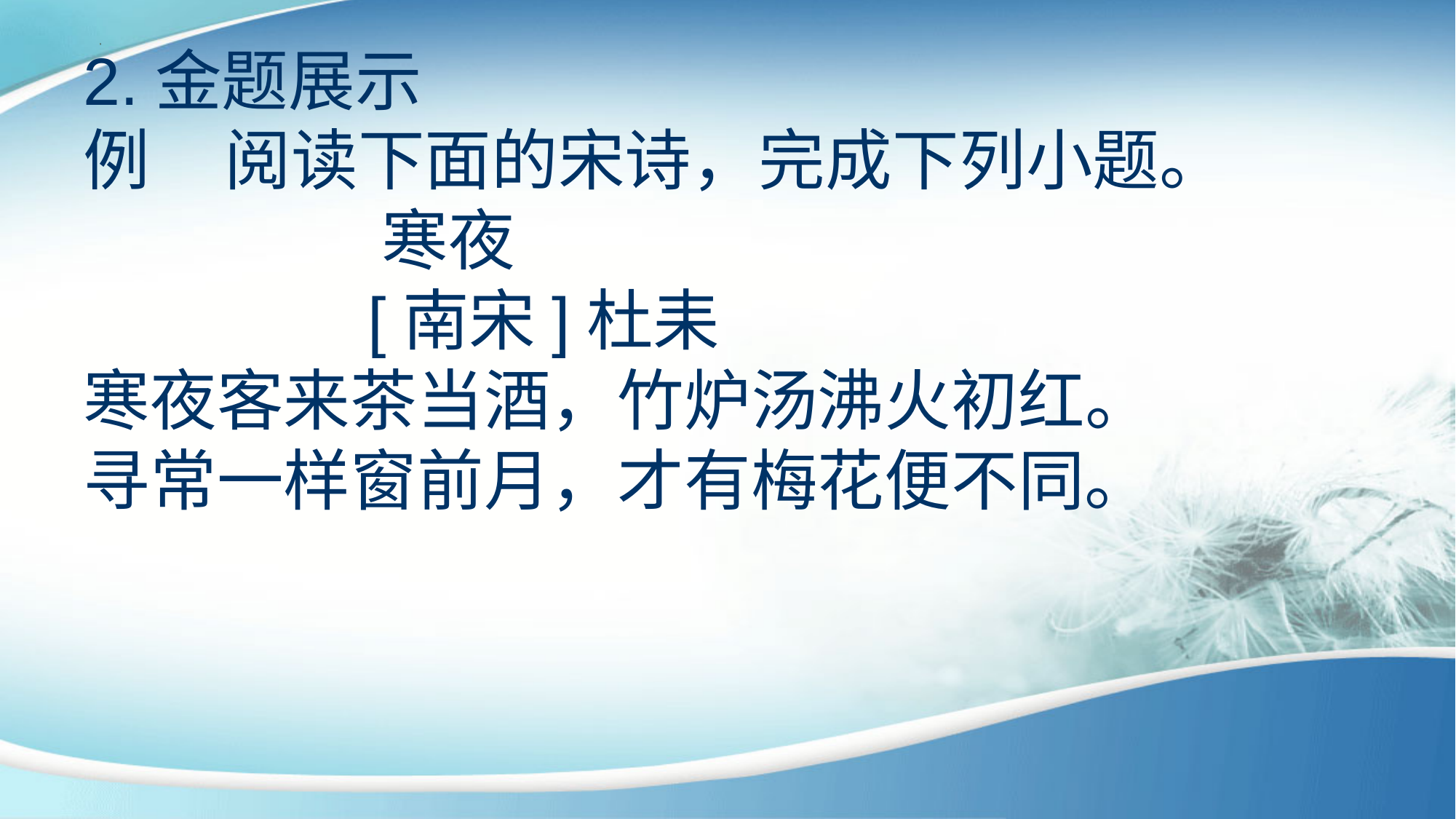

2.金题展示
例     阅读下面的宋诗，完成下列小题。
                    寒夜
                  [南宋]杜耒
寒夜客来茶当酒，竹炉汤沸火初红。
寻常一样窗前月，才有梅花便不同。